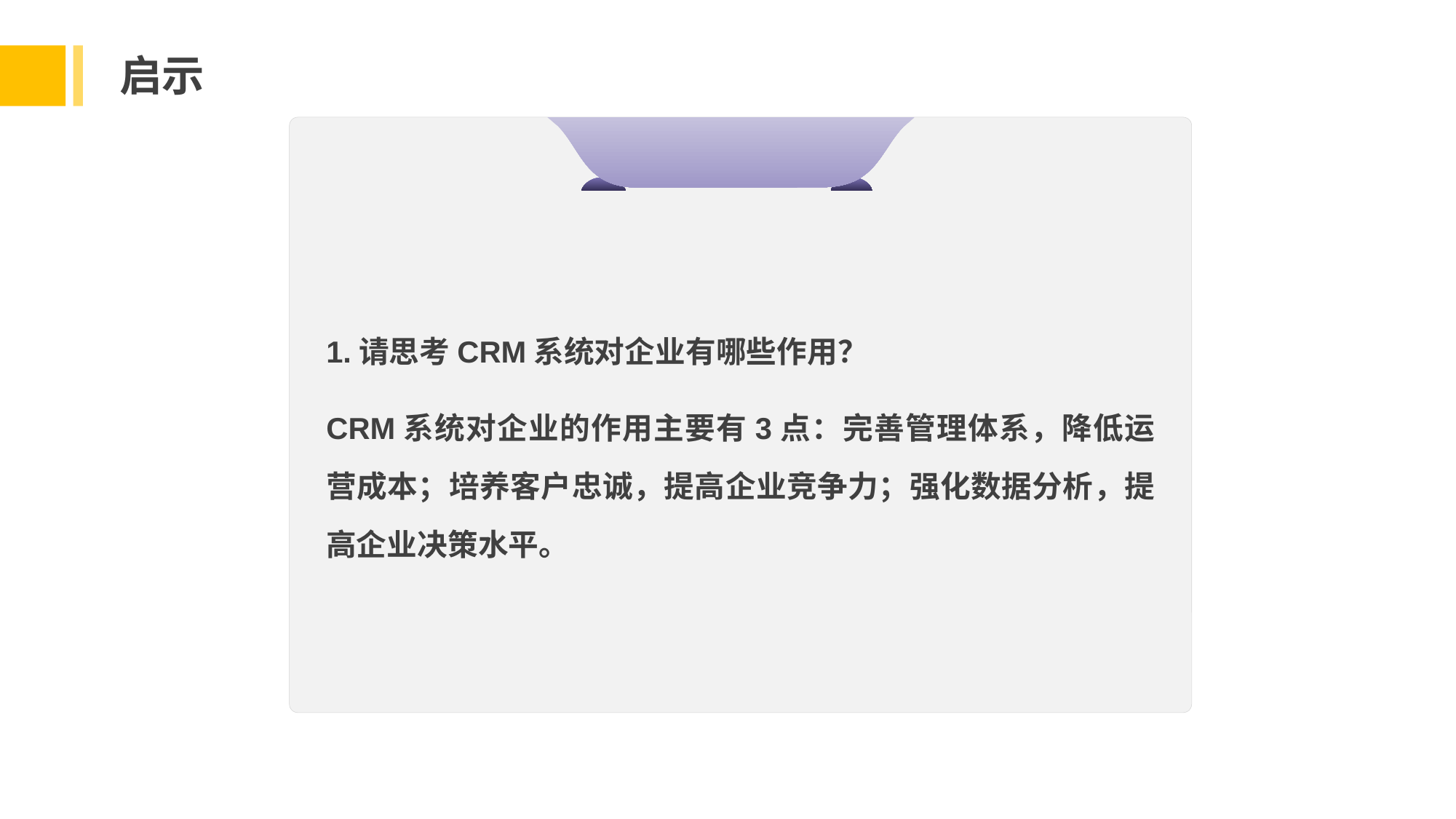

启示

1.请思考CRM系统对企业有哪些作用？
CRM系统对企业的作用主要有3点：完善管理体系，降低运营成本；培养客户忠诚，提高企业竞争力；强化数据分析，提高企业决策水平。